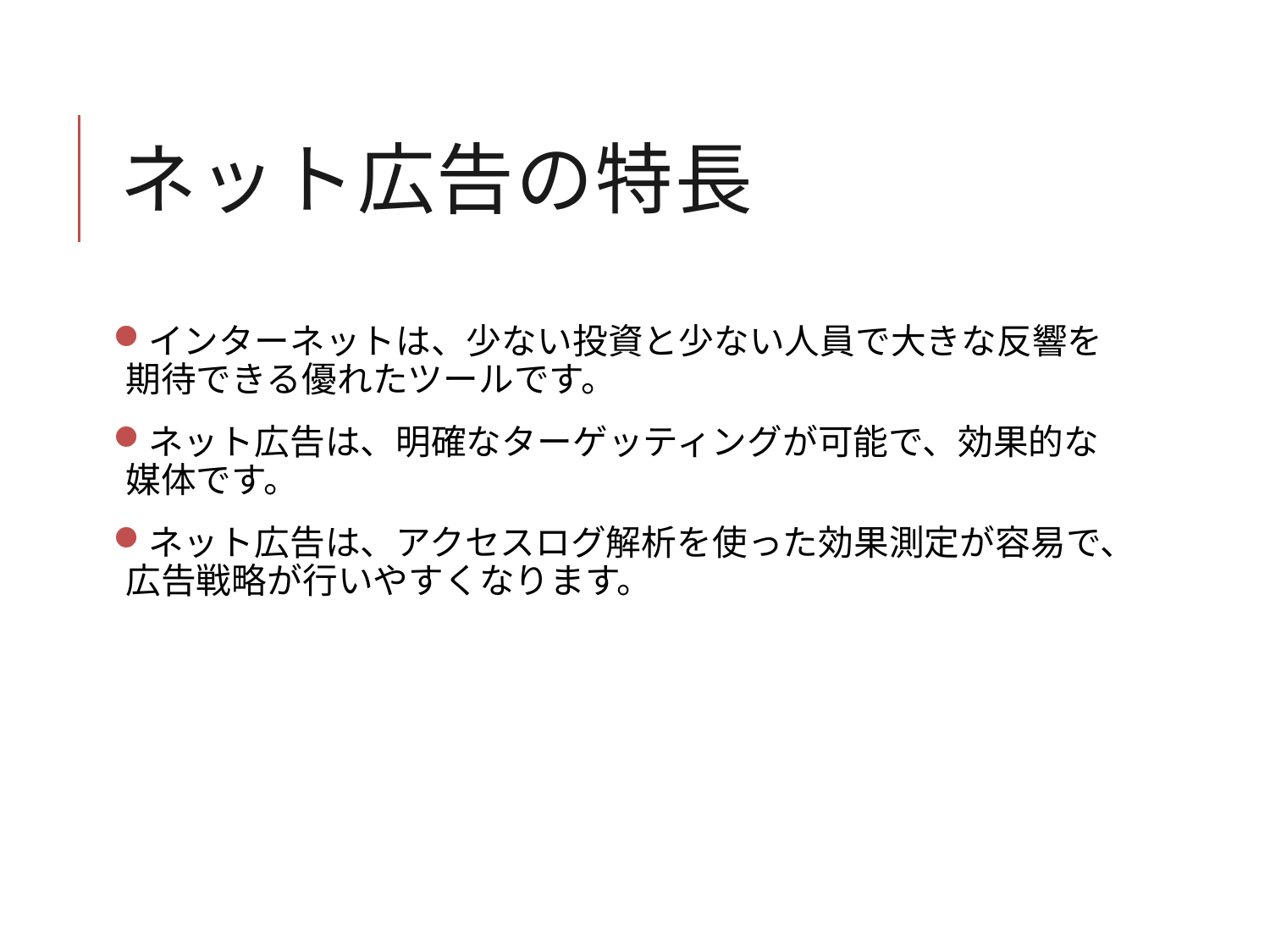

# ネット広告の特長
インターネットは、少ない投資と少ない人員で大きな反響を期待できる優れたツールです。
ネット広告は、明確なターゲッティングが可能で、効果的な媒体です。
ネット広告は、アクセスログ解析を使った効果測定が容易で、広告戦略が行いやすくなります。